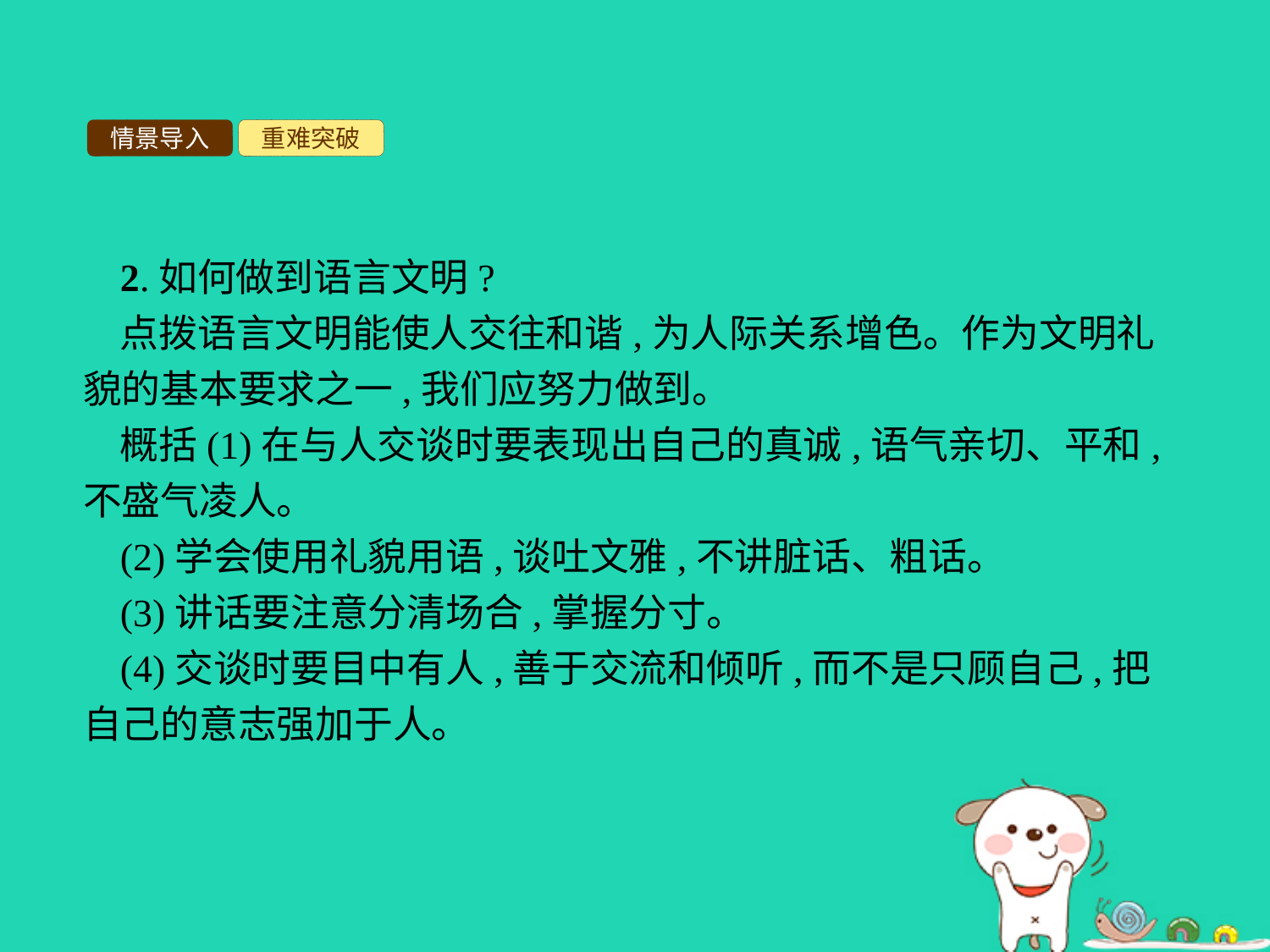

情景导入
重难突破
2.如何做到语言文明?
点拨语言文明能使人交往和谐,为人际关系增色。作为文明礼貌的基本要求之一,我们应努力做到。
概括(1)在与人交谈时要表现出自己的真诚,语气亲切、平和,不盛气凌人。
(2)学会使用礼貌用语,谈吐文雅,不讲脏话、粗话。
(3)讲话要注意分清场合,掌握分寸。
(4)交谈时要目中有人,善于交流和倾听,而不是只顾自己,把自己的意志强加于人。